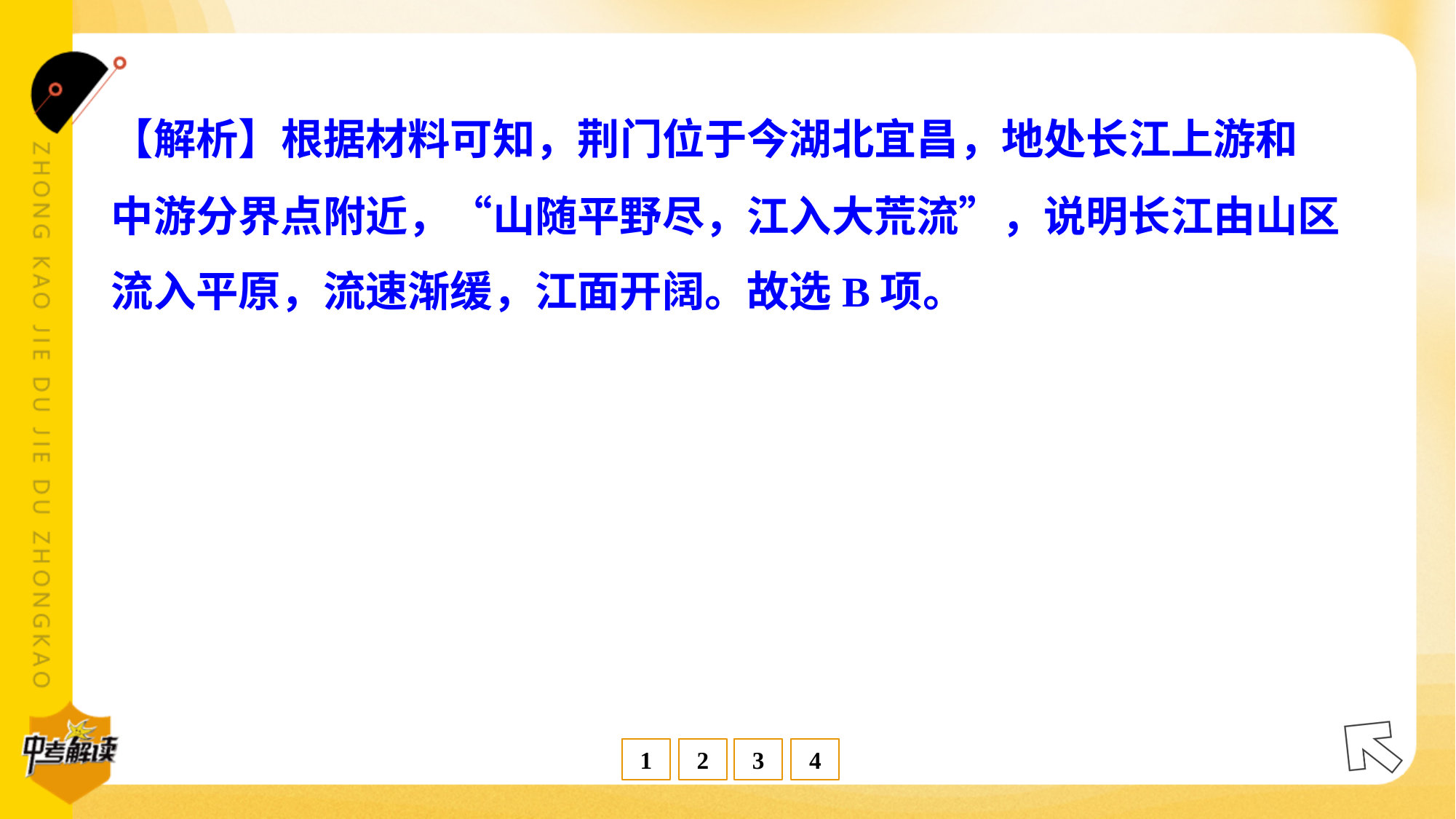

【解析】根据材料可知，荆门位于今湖北宜昌，地处长江上游和
中游分界点附近，“山随平野尽，江入大荒流”，说明长江由山区
流入平原，流速渐缓，江面开阔。故选B项。